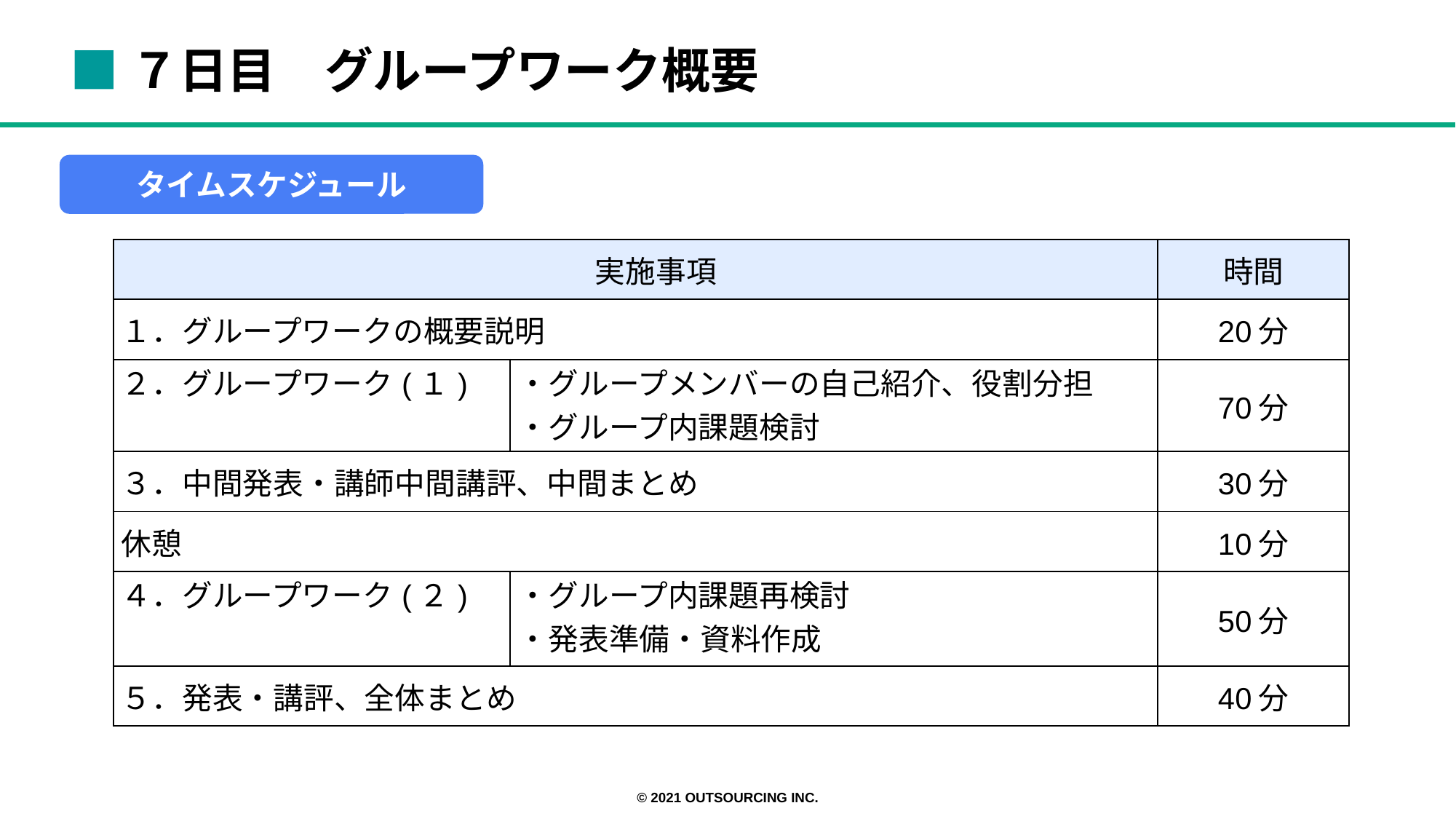

■７日目　グループワーク概要
タイムスケジュール
| 実施事項 |  | 時間 |
| --- | --- | --- |
| １．グループワークの概要説明 |  | 20分 |
| ２．グループワーク(１) | ・グループメンバーの自己紹介、役割分担 ・グループ内課題検討 | 70分 |
| ３．中間発表・講師中間講評、中間まとめ |  | 30分 |
| 休憩 |  | 10分 |
| ４．グループワーク(２) | ・グループ内課題再検討 ・発表準備・資料作成 | 50分 |
| ５．発表・講評、全体まとめ |  | 40分 |
© 2021 OUTSOURCING Inc.